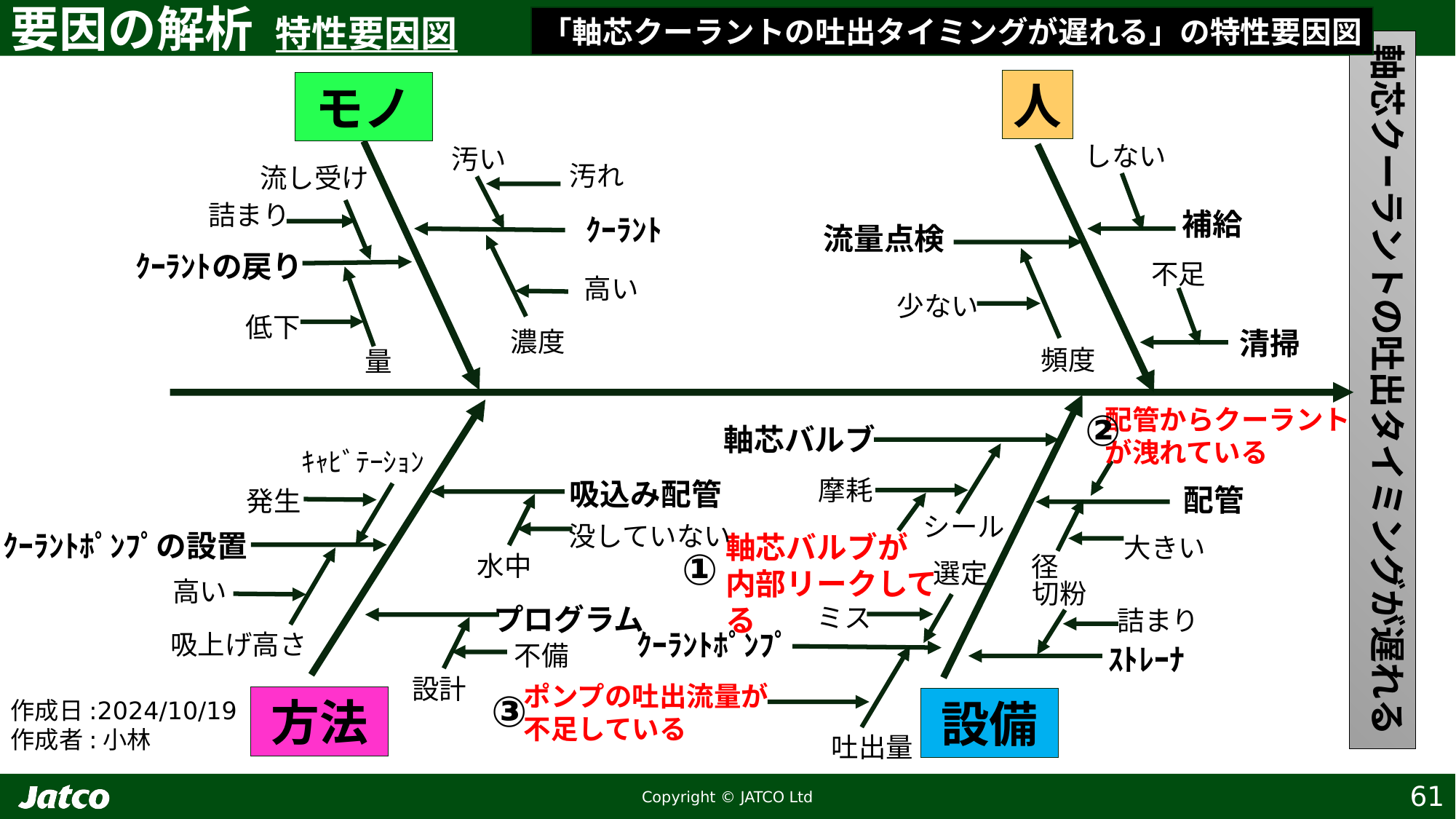

要因の解析  特性要因図
「軸芯クーラントの吐出タイミングが遅れる」の特性要因図
軸芯クーラントの吐出タイミングが遅れる
人
モノ
しない
汚い
汚れ
流し受け
詰まり
補給
ｸｰﾗﾝﾄ
流量点検
ｸｰﾗﾝﾄの戻り
不足
高い
少ない
低下
清掃
濃度
頻度
量
配管からクーラント
が洩れている
②
軸芯バルブ
ｷｬﾋﾞﾃｰｼｮﾝ
摩耗
吸込み配管
配管
発生
シール
没していない
ｸｰﾗﾝﾄﾎﾟﾝﾌﾟの設置
軸芯バルブが
内部リークしてる
大きい
①
水中
径
選定
高い
切粉
プログラム
ミス
詰まり
ｸｰﾗﾝﾄﾎﾟﾝﾌﾟ
吸上げ高さ
不備
ｽﾄﾚｰﾅ
設計
ポンプの吐出流量が
不足している
③
方法
設備
作成日:2024/10/19
作成者:小林
吐出量
61